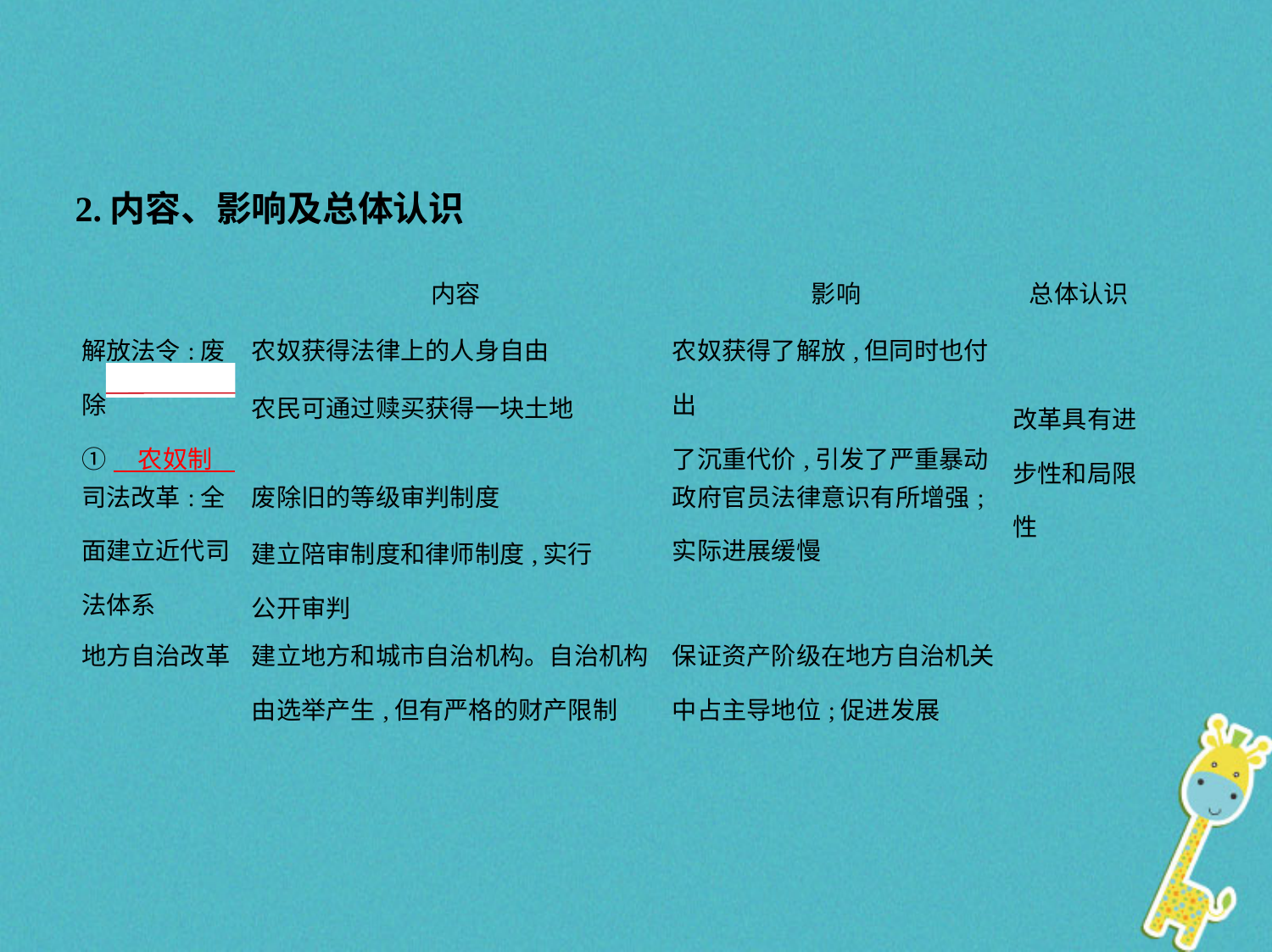

2.内容、影响及总体认识
|  | 内容 | 影响 | 总体认识 |
| --- | --- | --- | --- |
| 解放法令:废除 ①　农奴制 | 农奴获得法律上的人身自由 | 农奴获得了解放,但同时也付出 了沉重代价,引发了严重暴动 | 改革具有进步性和局限性 |
|  | 农民可通过赎买获得一块土地 |  |  |
| 司法改革:全 面建立近代司 法体系 | 废除旧的等级审判制度 | 政府官员法律意识有所增强;实际进展缓慢 |  |
|  | 建立陪审制度和律师制度,实行 公开审判 |  |  |
| 地方自治改革 | 建立地方和城市自治机构。自治机构由选举产生,但有严格的财产限制 | 保证资产阶级在地方自治机关中占主导地位;促进发展 |  |